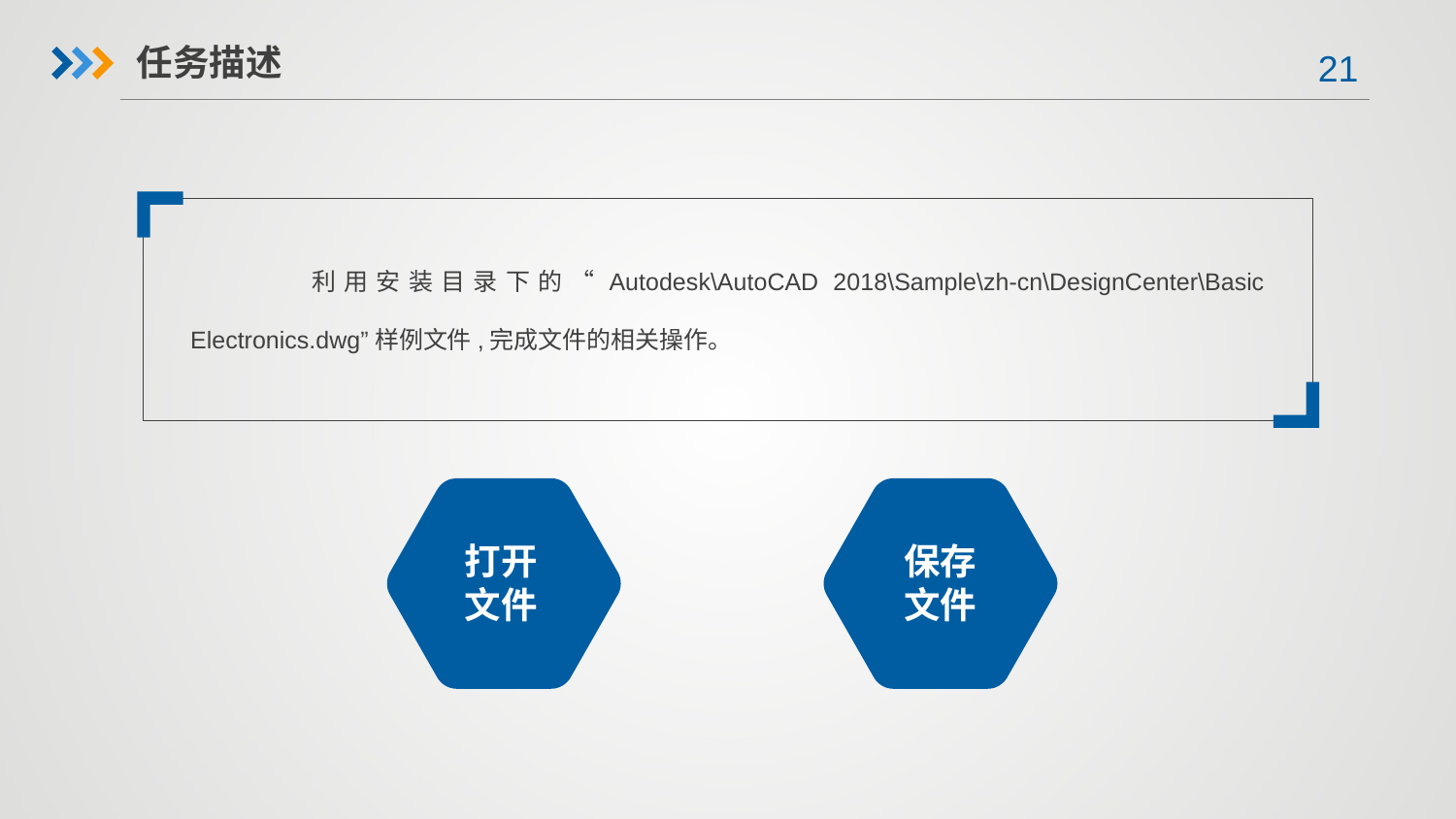

任务描述

        利用安装目录下的“Autodesk\AutoCAD 2018\Sample\zh-cn\DesignCenter\Basic Electronics.dwg”样例文件,完成文件的相关操作。

打开
文件
保存
文件